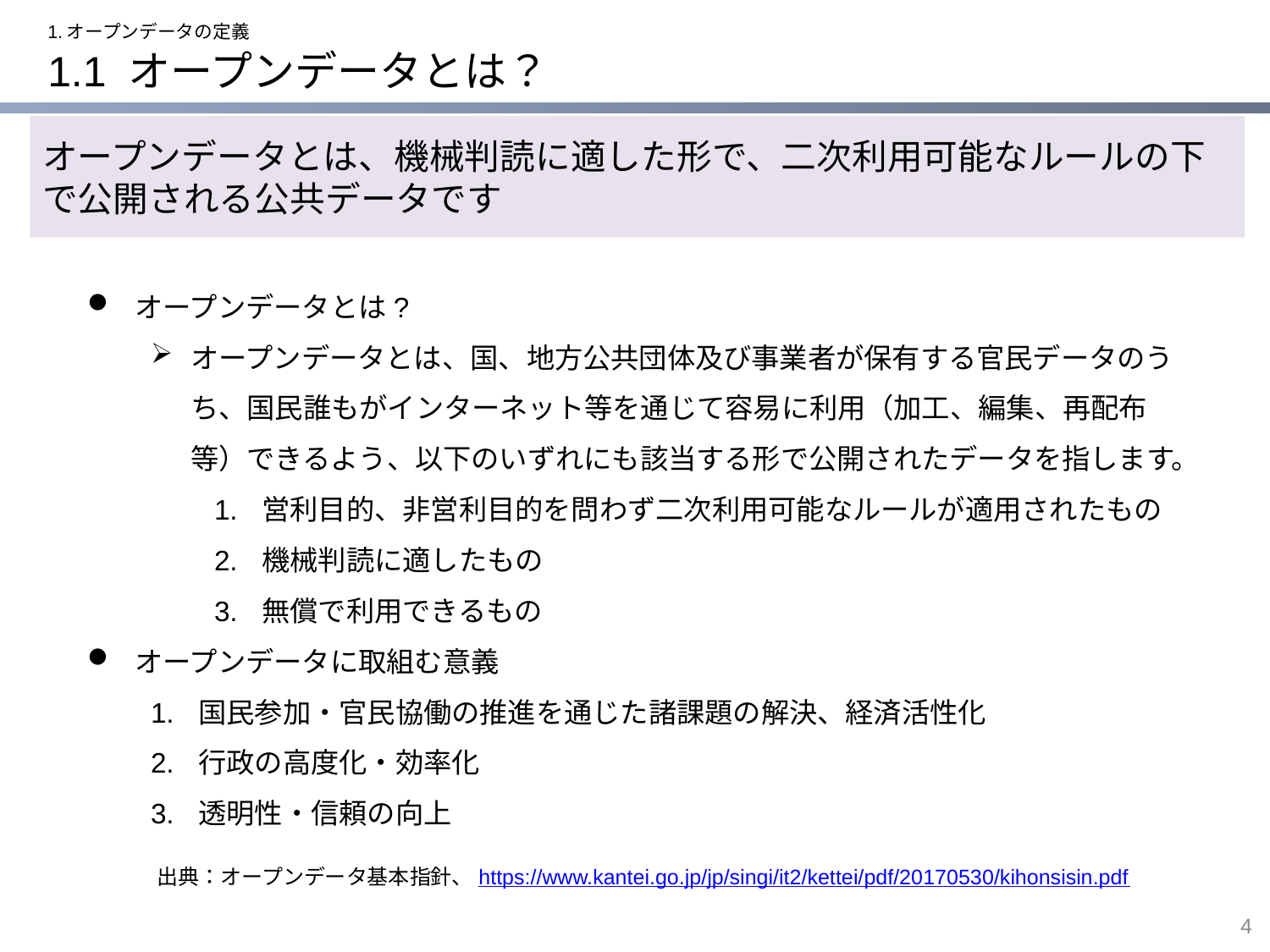

1.オープンデータの定義
# 1.1 オープンデータとは？
オープンデータとは、機械判読に適した形で、二次利用可能なルールの下で公開される公共データです
オープンデータとは?
オープンデータとは、国、地方公共団体及び事業者が保有する官民データのうち、国民誰もがインターネット等を通じて容易に利用（加工、編集、再配布等）できるよう、以下のいずれにも該当する形で公開されたデータを指します。
営利目的、非営利目的を問わず二次利用可能なルールが適用されたもの
機械判読に適したもの
無償で利用できるもの
オープンデータに取組む意義
国民参加・官民協働の推進を通じた諸課題の解決、経済活性化
行政の高度化・効率化
透明性・信頼の向上
出典：オープンデータ基本指針、https://www.kantei.go.jp/jp/singi/it2/kettei/pdf/20170530/kihonsisin.pdf
4